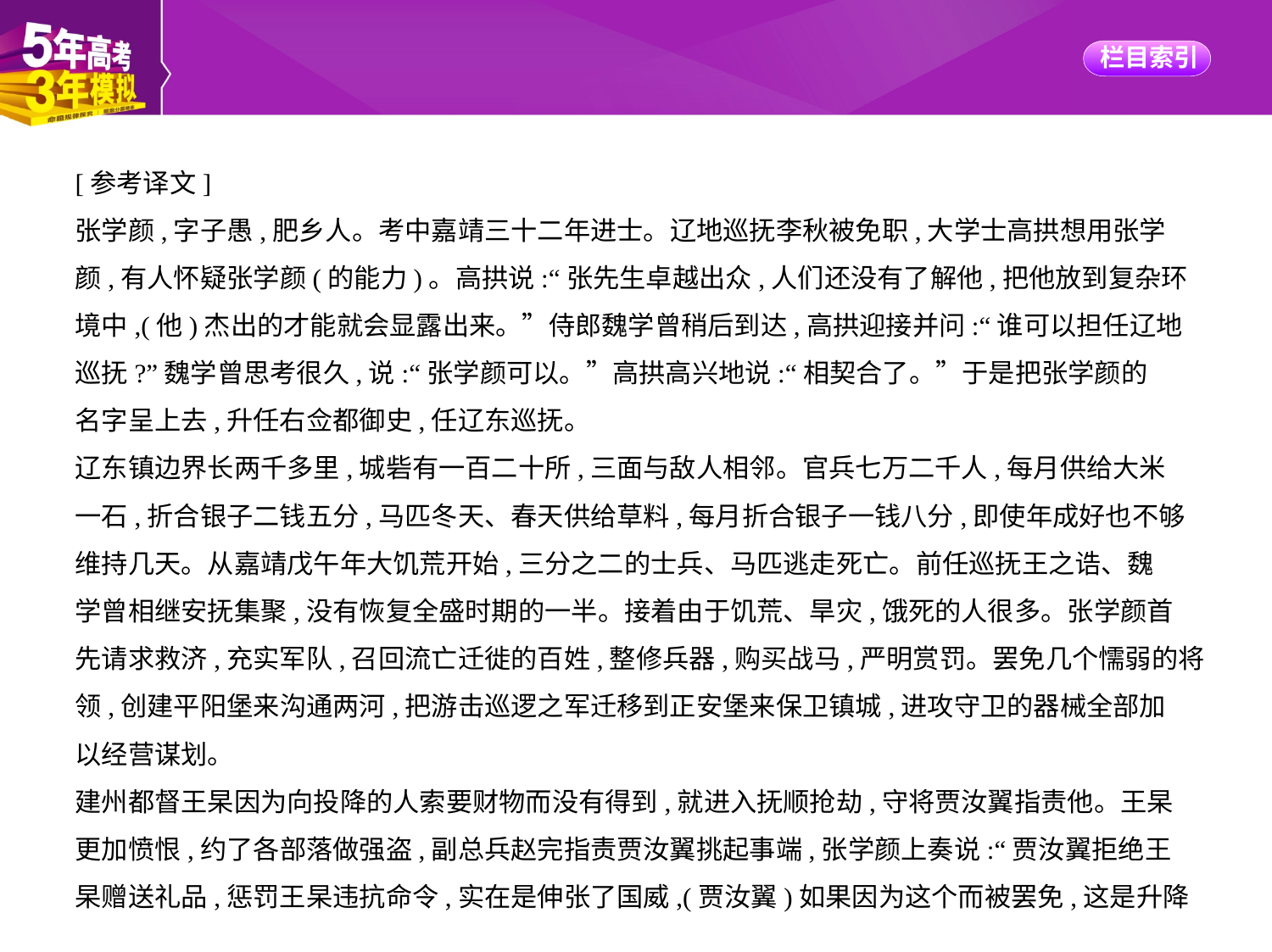

[参考译文]
张学颜,字子愚,肥乡人。考中嘉靖三十二年进士。辽地巡抚李秋被免职,大学士高拱想用张学
颜,有人怀疑张学颜(的能力)。高拱说:“张先生卓越出众,人们还没有了解他,把他放到复杂环
境中,(他)杰出的才能就会显露出来。”侍郎魏学曾稍后到达,高拱迎接并问:“谁可以担任辽地
巡抚?”魏学曾思考很久,说:“张学颜可以。”高拱高兴地说:“相契合了。”于是把张学颜的
名字呈上去,升任右佥都御史,任辽东巡抚。
辽东镇边界长两千多里,城砦有一百二十所,三面与敌人相邻。官兵七万二千人,每月供给大米
一石,折合银子二钱五分,马匹冬天、春天供给草料,每月折合银子一钱八分,即使年成好也不够
维持几天。从嘉靖戊午年大饥荒开始,三分之二的士兵、马匹逃走死亡。前任巡抚王之诰、魏
学曾相继安抚集聚,没有恢复全盛时期的一半。接着由于饥荒、旱灾,饿死的人很多。张学颜首
先请求救济,充实军队,召回流亡迁徙的百姓,整修兵器,购买战马,严明赏罚。罢免几个懦弱的将
领,创建平阳堡来沟通两河,把游击巡逻之军迁移到正安堡来保卫镇城,进攻守卫的器械全部加
以经营谋划。
建州都督王杲因为向投降的人索要财物而没有得到,就进入抚顺抢劫,守将贾汝翼指责他。王杲
更加愤恨,约了各部落做强盗,副总兵赵完指责贾汝翼挑起事端,张学颜上奏说:“贾汝翼拒绝王
杲赠送礼品,惩罚王杲违抗命令,实在是伸张了国威,(贾汝翼)如果因为这个而被罢免,这是升降